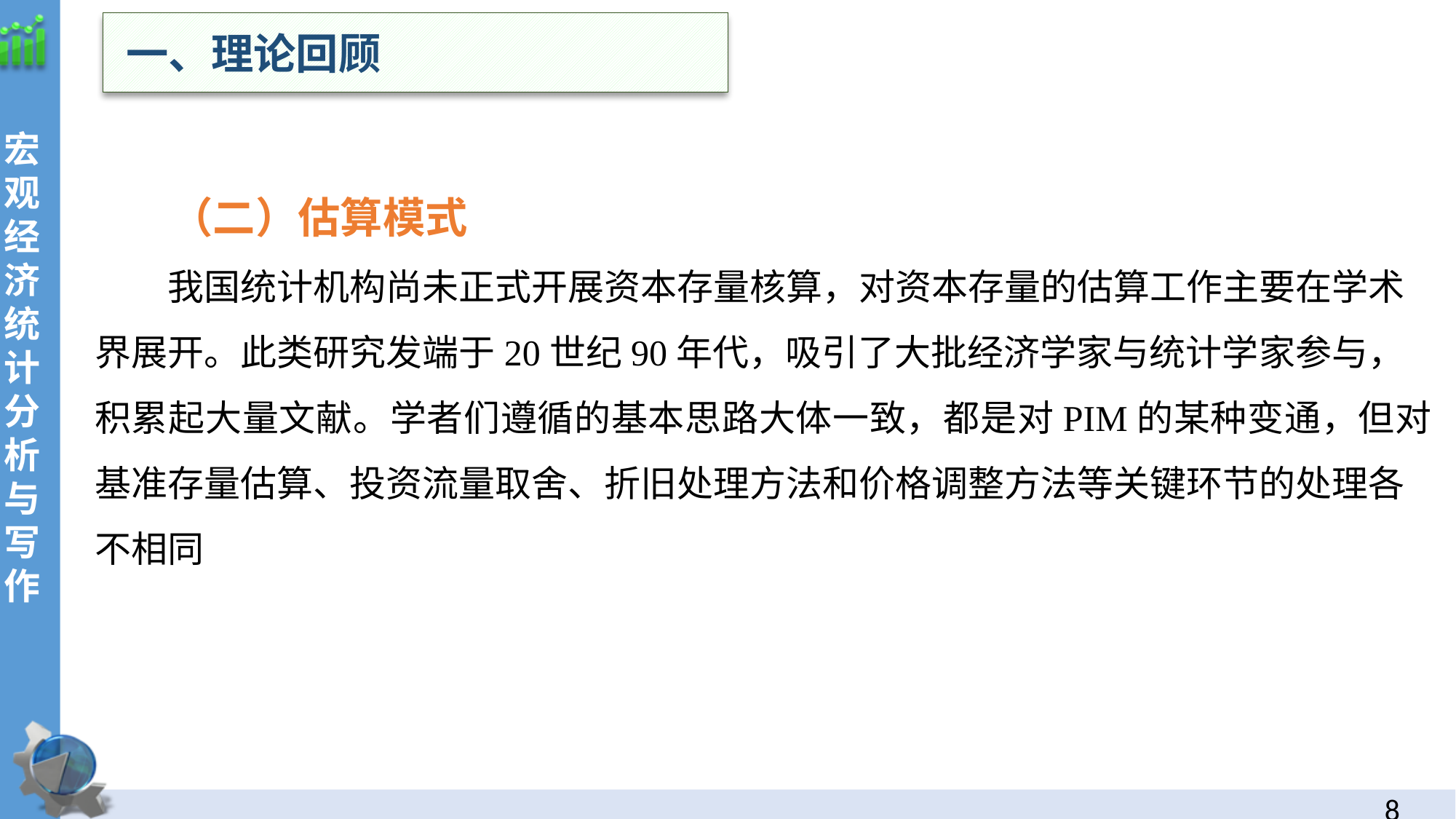

一、理论回顾

         （二）估算模式
我国统计机构尚未正式开展资本存量核算，对资本存量的估算工作主要在学术界展开。此类研究发端于20世纪90年代，吸引了大批经济学家与统计学家参与，积累起大量文献。学者们遵循的基本思路大体一致，都是对PIM的某种变通，但对基准存量估算、投资流量取舍、折旧处理方法和价格调整方法等关键环节的处理各不相同

8